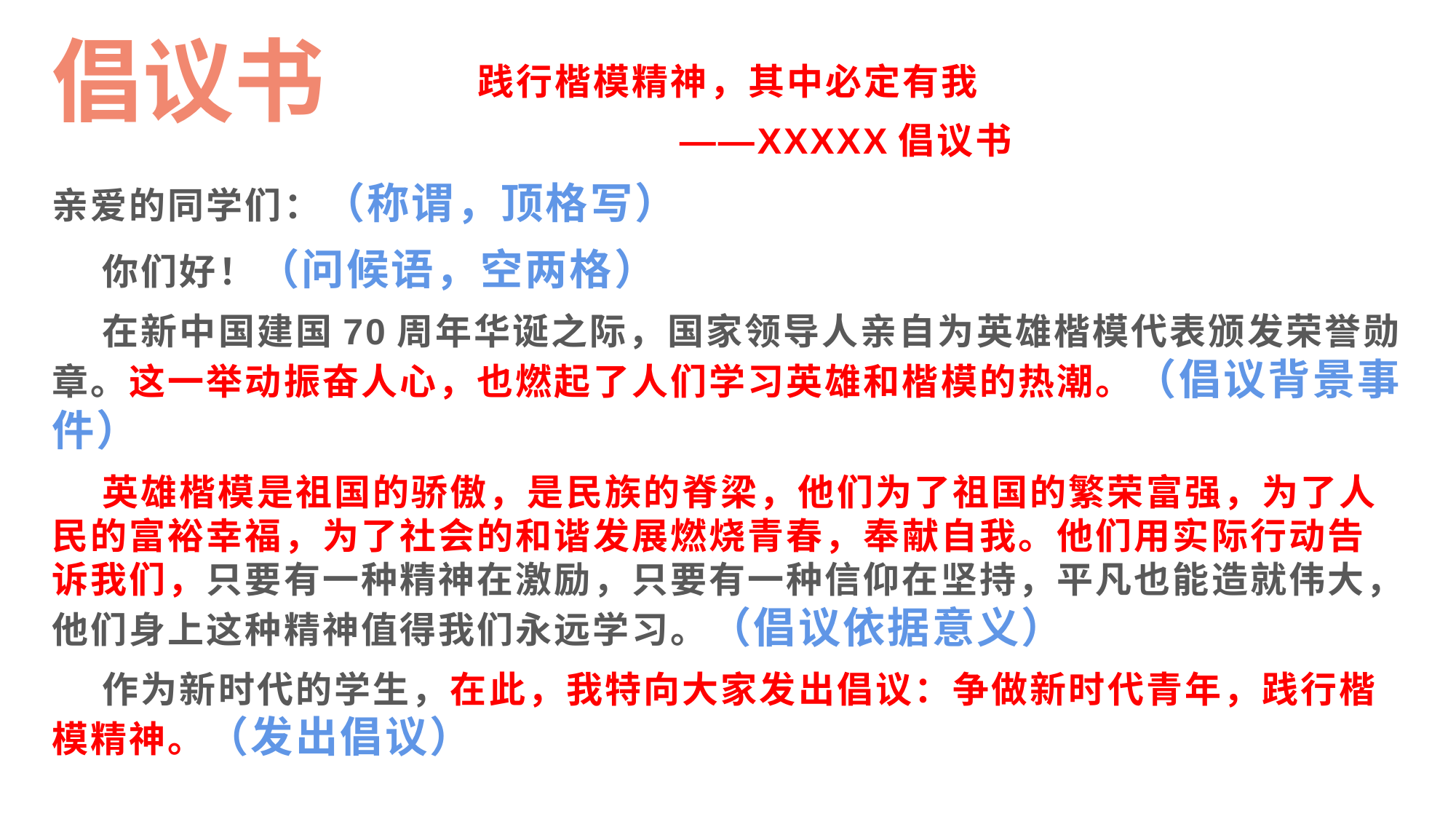

倡议书
践行楷模精神，其中必定有我
                   ——XXXXX倡议书
亲爱的同学们：（称谓，顶格写）
    你们好！（问候语，空两格）
    在新中国建国70周年华诞之际，国家领导人亲自为英雄楷模代表颁发荣誉勋章。这一举动振奋人心，也燃起了人们学习英雄和楷模的热潮。（倡议背景事件）
    英雄楷模是祖国的骄傲，是民族的脊梁，他们为了祖国的繁荣富强，为了人民的富裕幸福，为了社会的和谐发展燃烧青春，奉献自我。他们用实际行动告诉我们，只要有一种精神在激励，只要有一种信仰在坚持，平凡也能造就伟大，他们身上这种精神值得我们永远学习。（倡议依据意义）
    作为新时代的学生，在此，我特向大家发出倡议：争做新时代青年，践行楷模精神。（发出倡议）